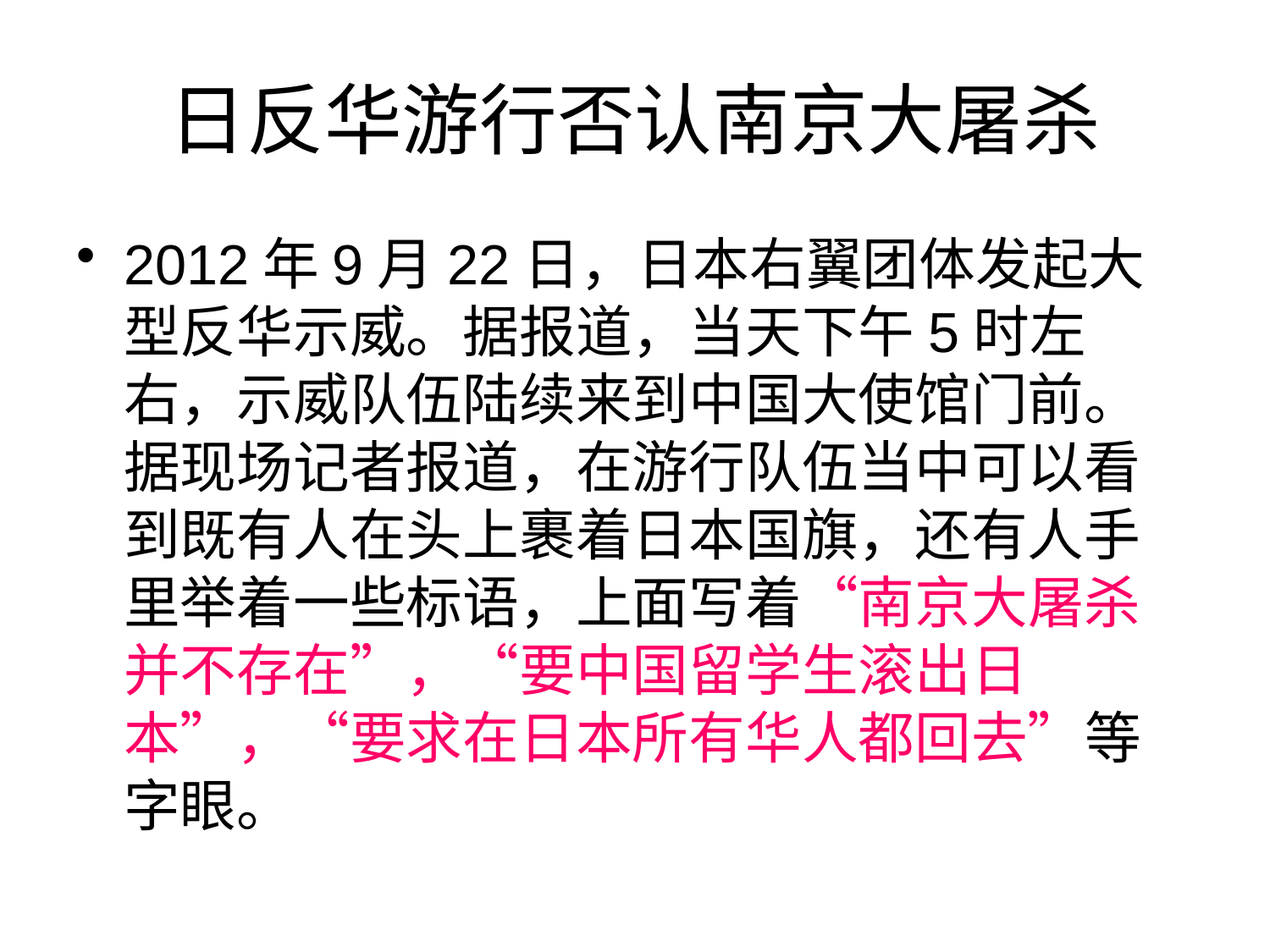

# 日反华游行否认南京大屠杀
2012年9月22日，日本右翼团体发起大型反华示威。据报道，当天下午5时左右，示威队伍陆续来到中国大使馆门前。据现场记者报道，在游行队伍当中可以看到既有人在头上裹着日本国旗，还有人手里举着一些标语，上面写着“南京大屠杀并不存在”，“要中国留学生滚出日本”，“要求在日本所有华人都回去”等字眼。